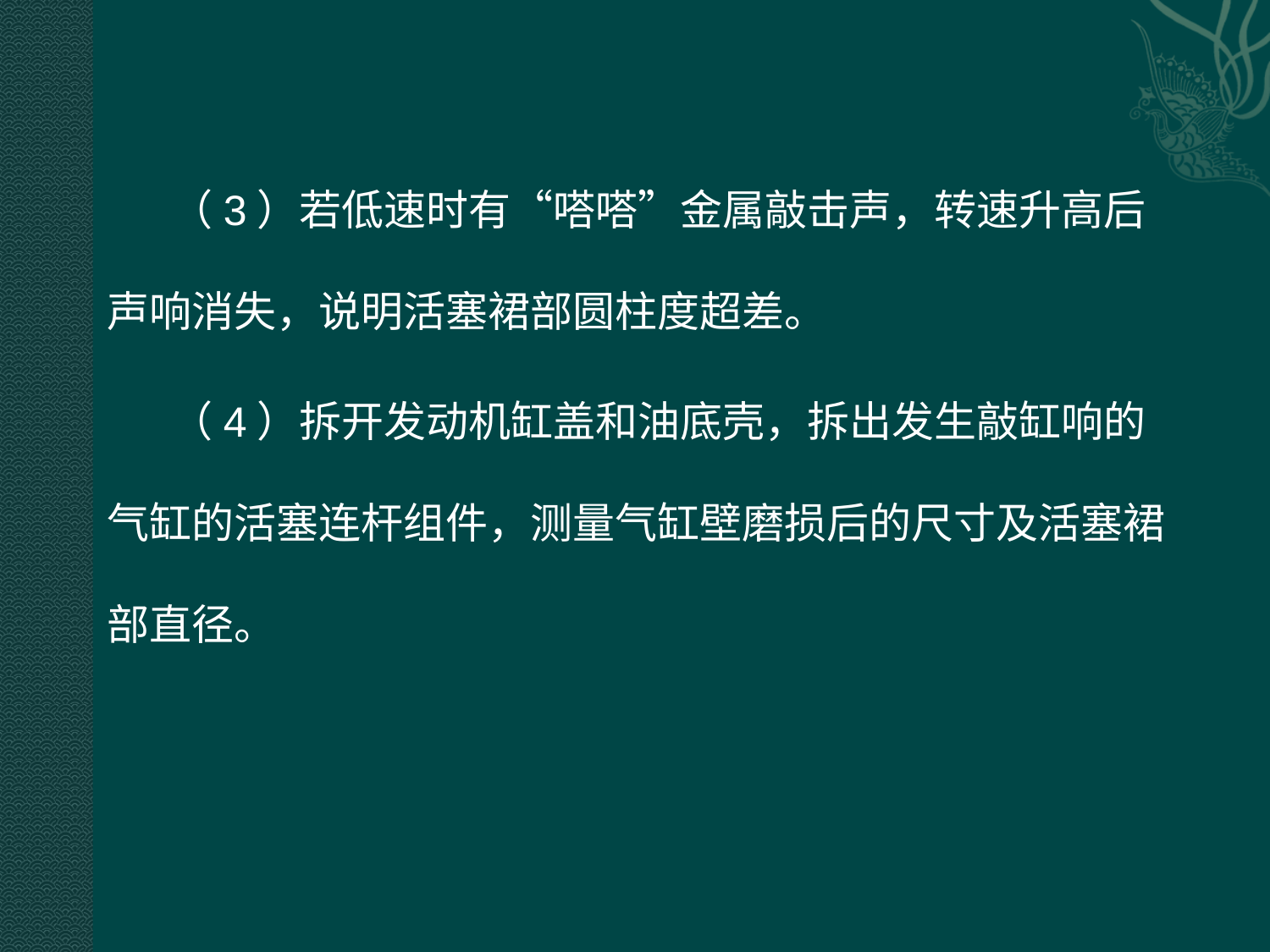

（3）若低速时有“嗒嗒”金属敲击声，转速升高后声响消失，说明活塞裙部圆柱度超差。
（4）拆开发动机缸盖和油底壳，拆出发生敲缸响的气缸的活塞连杆组件，测量气缸壁磨损后的尺寸及活塞裙部直径。